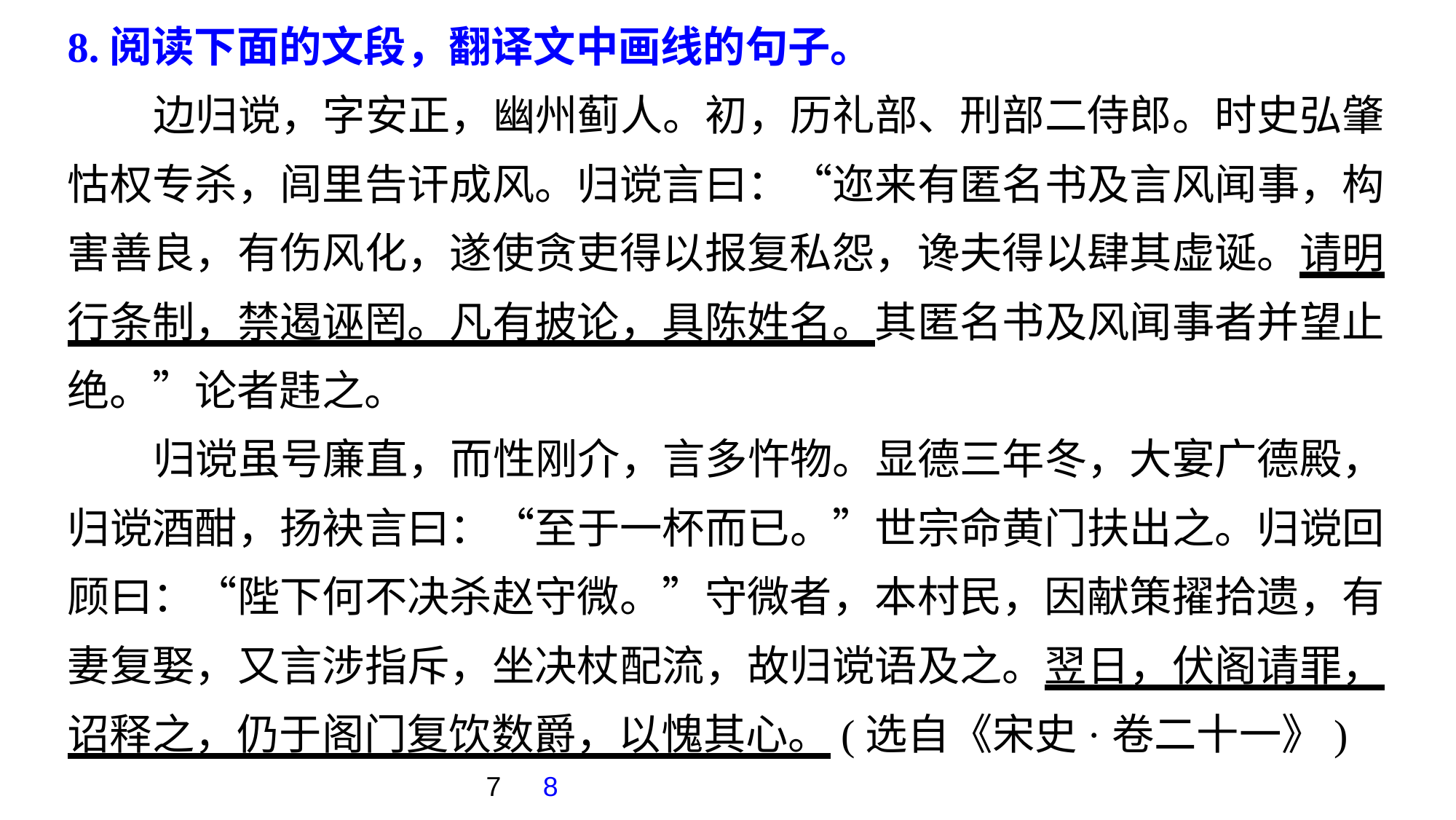

8.阅读下面的文段，翻译文中画线的句子。
边归谠，字安正，幽州蓟人。初，历礼部、刑部二侍郎。时史弘肇怙权专杀，闾里告讦成风。归谠言曰：“迩来有匿名书及言风闻事，构害善良，有伤风化，遂使贪吏得以报复私怨，谗夫得以肆其虚诞。请明行条制，禁遏诬罔。凡有披论，具陈姓名。其匿名书及风闻事者并望止绝。”论者韪之。
归谠虽号廉直，而性刚介，言多忤物。显德三年冬，大宴广德殿，归谠酒酣，扬袂言曰：“至于一杯而已。”世宗命黄门扶出之。归谠回顾曰：“陛下何不决杀赵守微。”守微者，本村民，因献策擢拾遗，有妻复娶，又言涉指斥，坐决杖配流，故归谠语及之。翌日，伏阁请罪，诏释之，仍于阁门复饮数爵，以愧其心。(选自《宋史·卷二十一》)
7
8